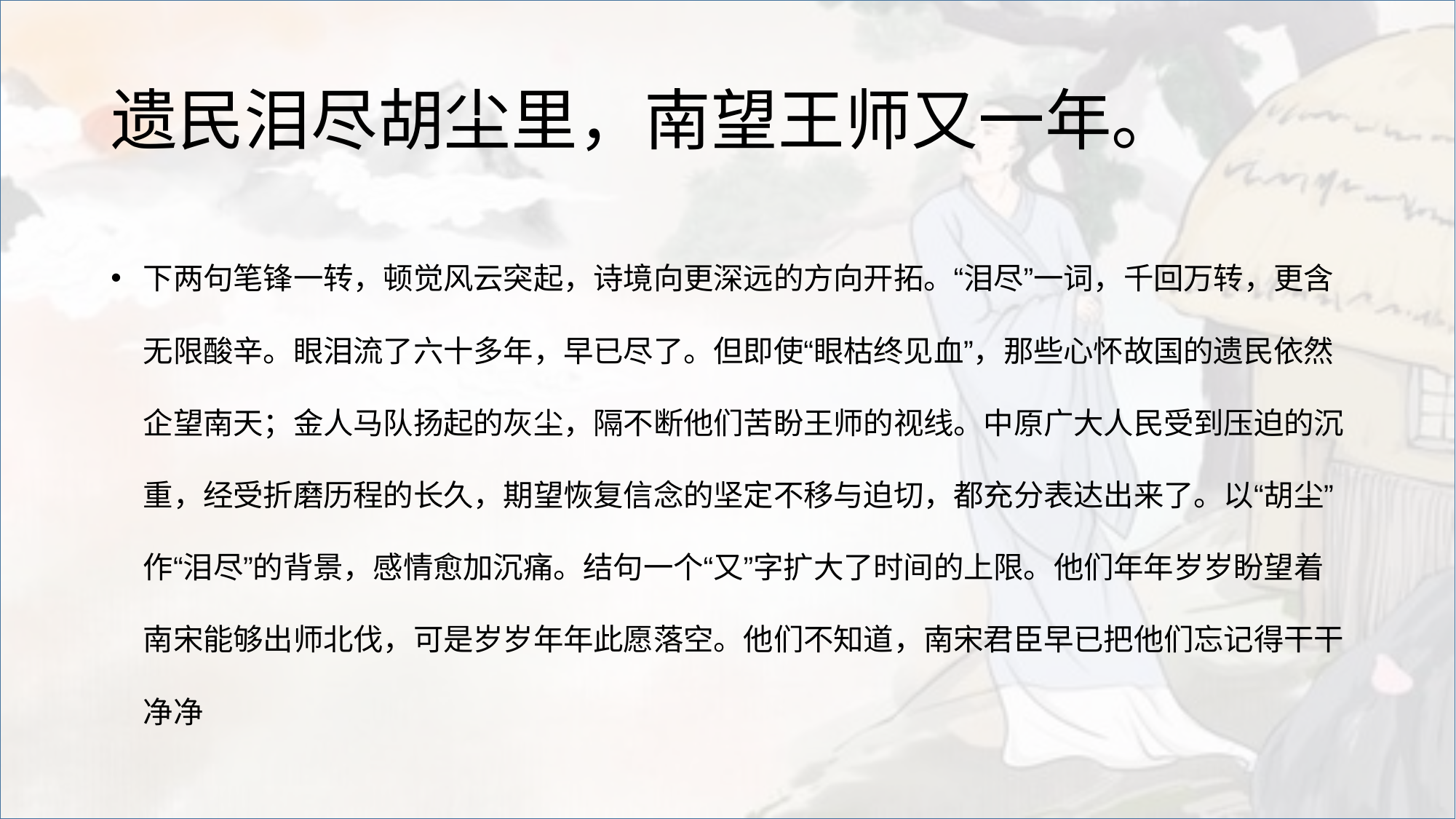

# 遗民泪尽胡尘里，南望王师又一年。
下两句笔锋一转，顿觉风云突起，诗境向更深远的方向开拓。“泪尽”一词，千回万转，更含无限酸辛。眼泪流了六十多年，早已尽了。但即使“眼枯终见血”，那些心怀故国的遗民依然企望南天；金人马队扬起的灰尘，隔不断他们苦盼王师的视线。中原广大人民受到压迫的沉重，经受折磨历程的长久，期望恢复信念的坚定不移与迫切，都充分表达出来了。以“胡尘”作“泪尽”的背景，感情愈加沉痛。结句一个“又”字扩大了时间的上限。他们年年岁岁盼望着南宋能够出师北伐，可是岁岁年年此愿落空。他们不知道，南宋君臣早已把他们忘记得干干净净